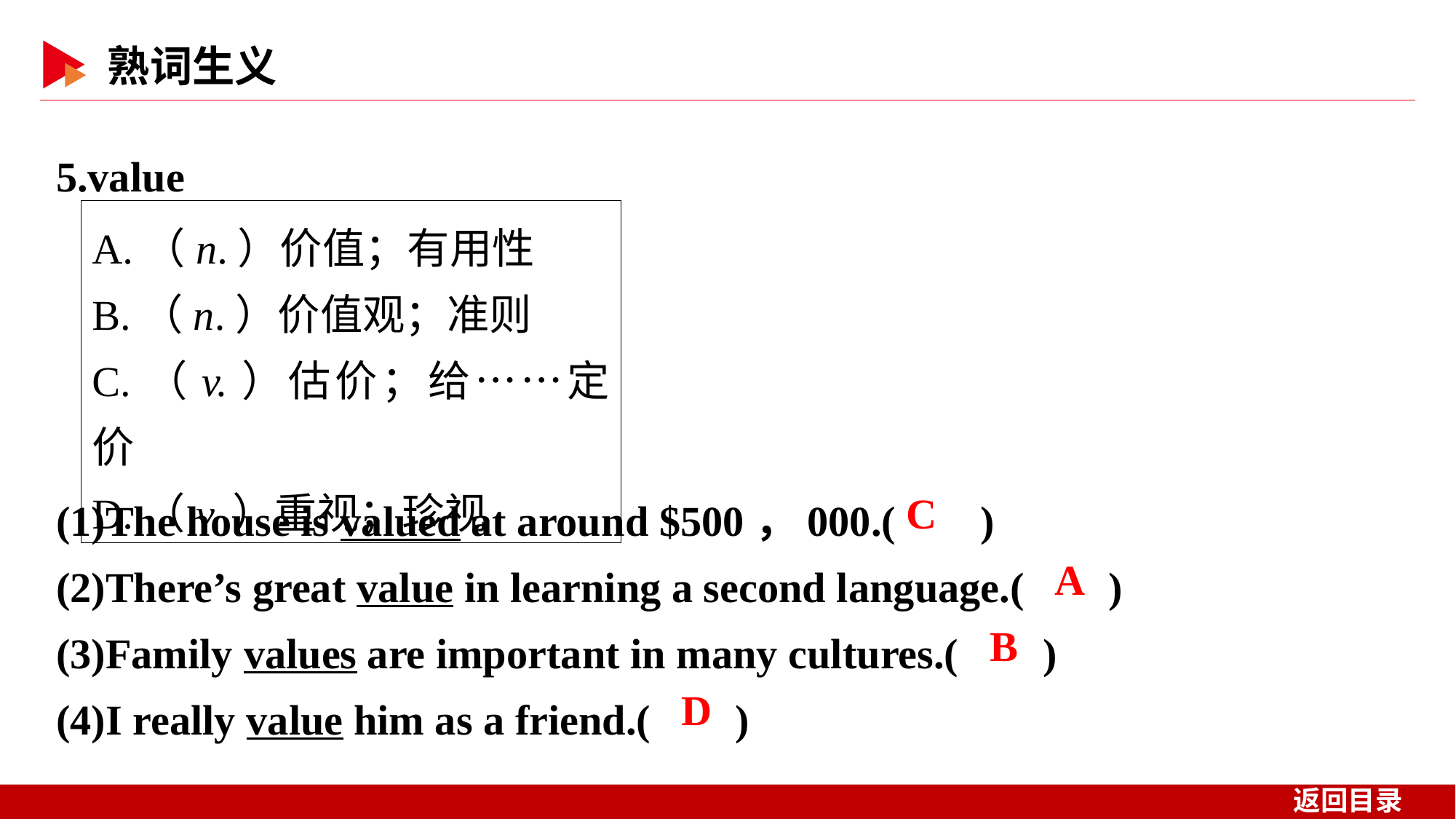

5.value
A.（n.）价值；有用性
B.（n.）价值观；准则
C.（v.）估价；给……定价
D.（v.）重视；珍视
(1)The house is valued at around $500，000.(        )
(2)There’s great value in learning a second language.(        )
(3)Family values are important in many cultures.(        )
(4)I really value him as a friend.(        )
   C
   A
   B
   D